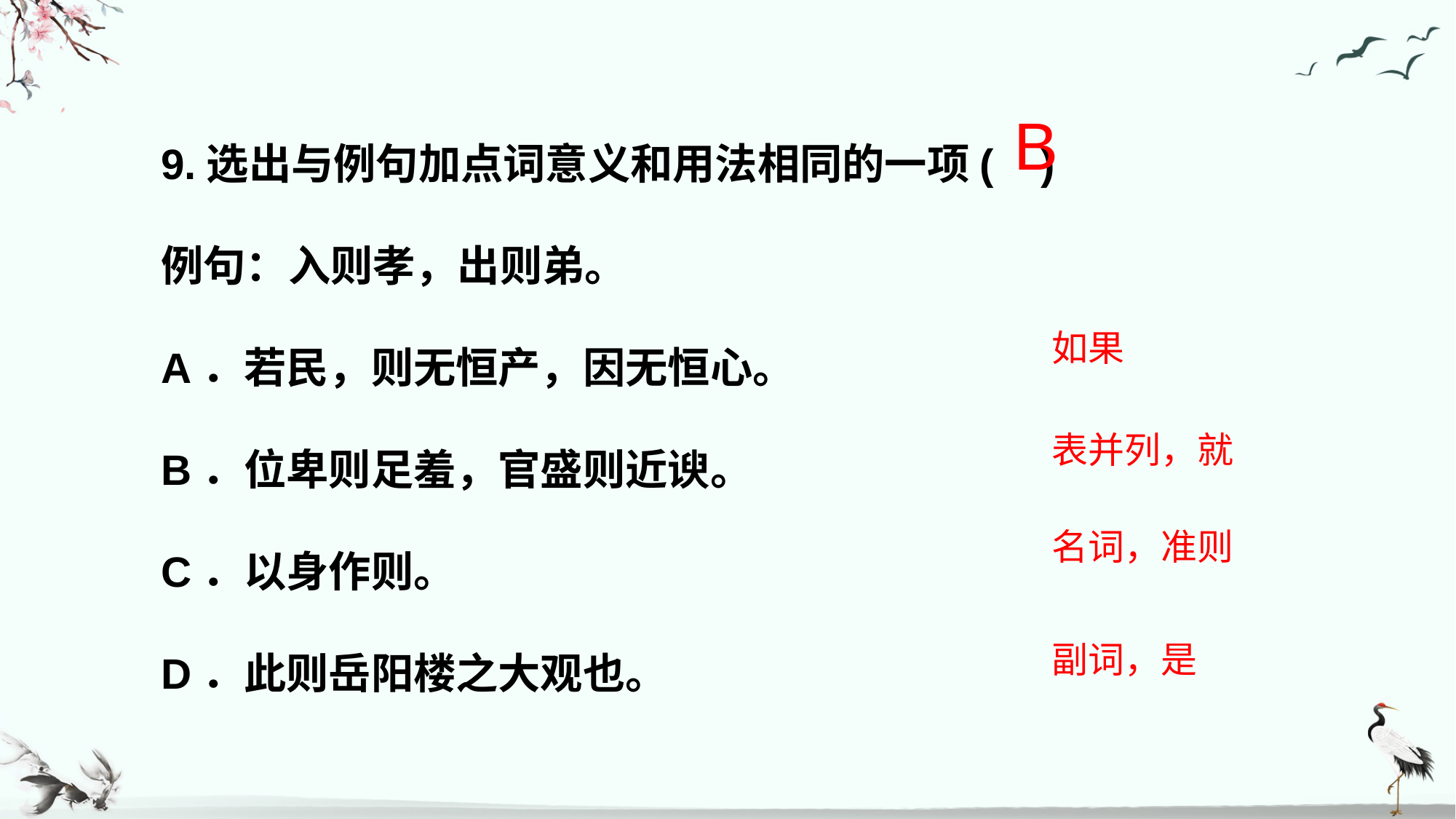

9.选出与例句加点词意义和用法相同的一项(    )
例句：入则孝，出则弟。
A．若民，则无恒产，因无恒心。
B．位卑则足羞，官盛则近谀。
C．以身作则。
D．此则岳阳楼之大观也。
B
如果
表并列，就
名词，准则
副词，是